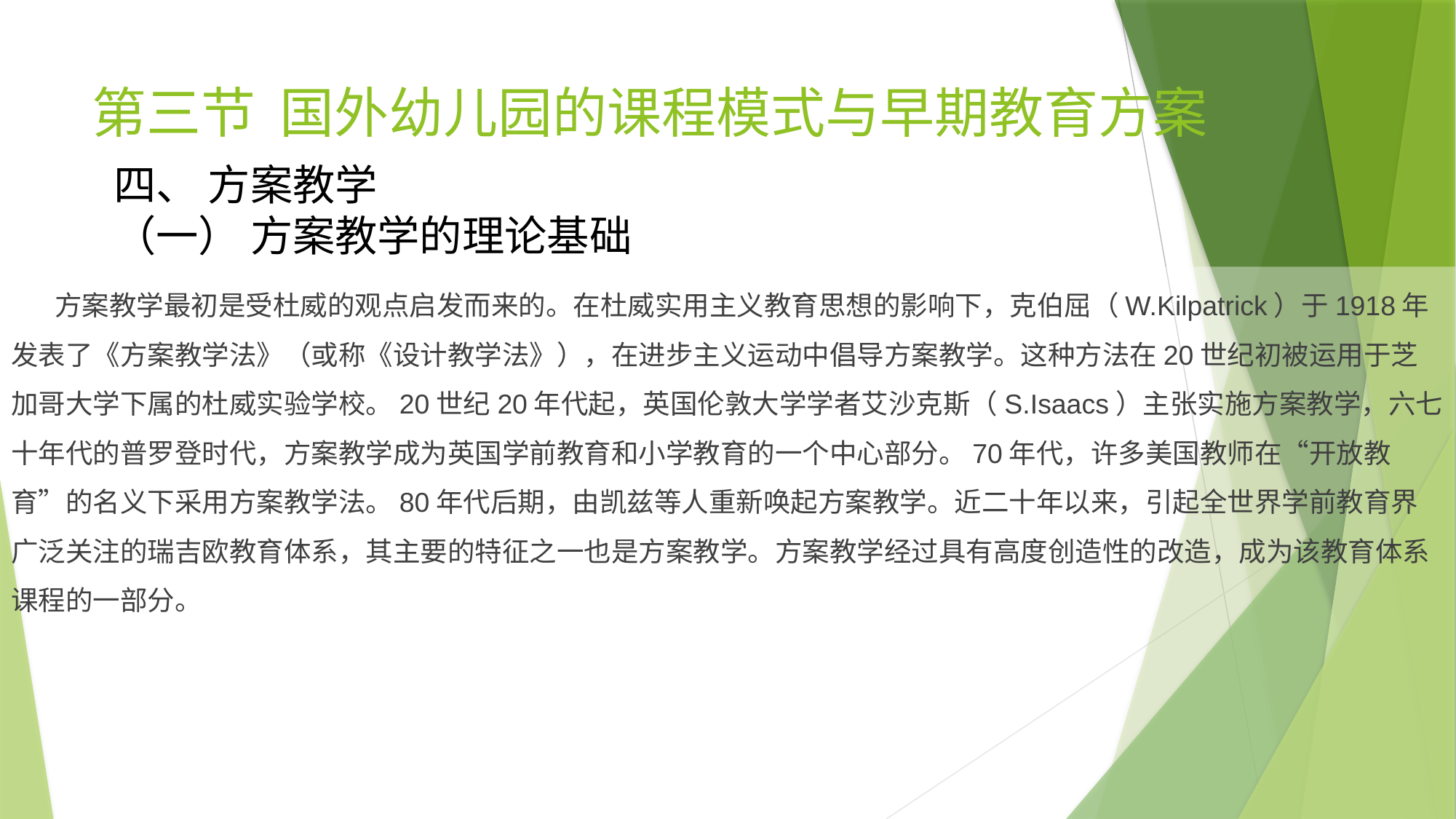

# 第三节  国外幼儿园的课程模式与早期教育方案
四、 方案教学
（一） 方案教学的理论基础
      方案教学最初是受杜威的观点启发而来的。在杜威实用主义教育思想的影响下，克伯屈（W.Kilpatrick）于1918年发表了《方案教学法》（或称《设计教学法》），在进步主义运动中倡导方案教学。这种方法在20世纪初被运用于芝加哥大学下属的杜威实验学校。20世纪20年代起，英国伦敦大学学者艾沙克斯（S.Isaacs）主张实施方案教学，六七十年代的普罗登时代，方案教学成为英国学前教育和小学教育的一个中心部分。70年代，许多美国教师在“开放教育”的名义下采用方案教学法。80年代后期，由凯兹等人重新唤起方案教学。近二十年以来，引起全世界学前教育界广泛关注的瑞吉欧教育体系，其主要的特征之一也是方案教学。方案教学经过具有高度创造性的改造，成为该教育体系课程的一部分。